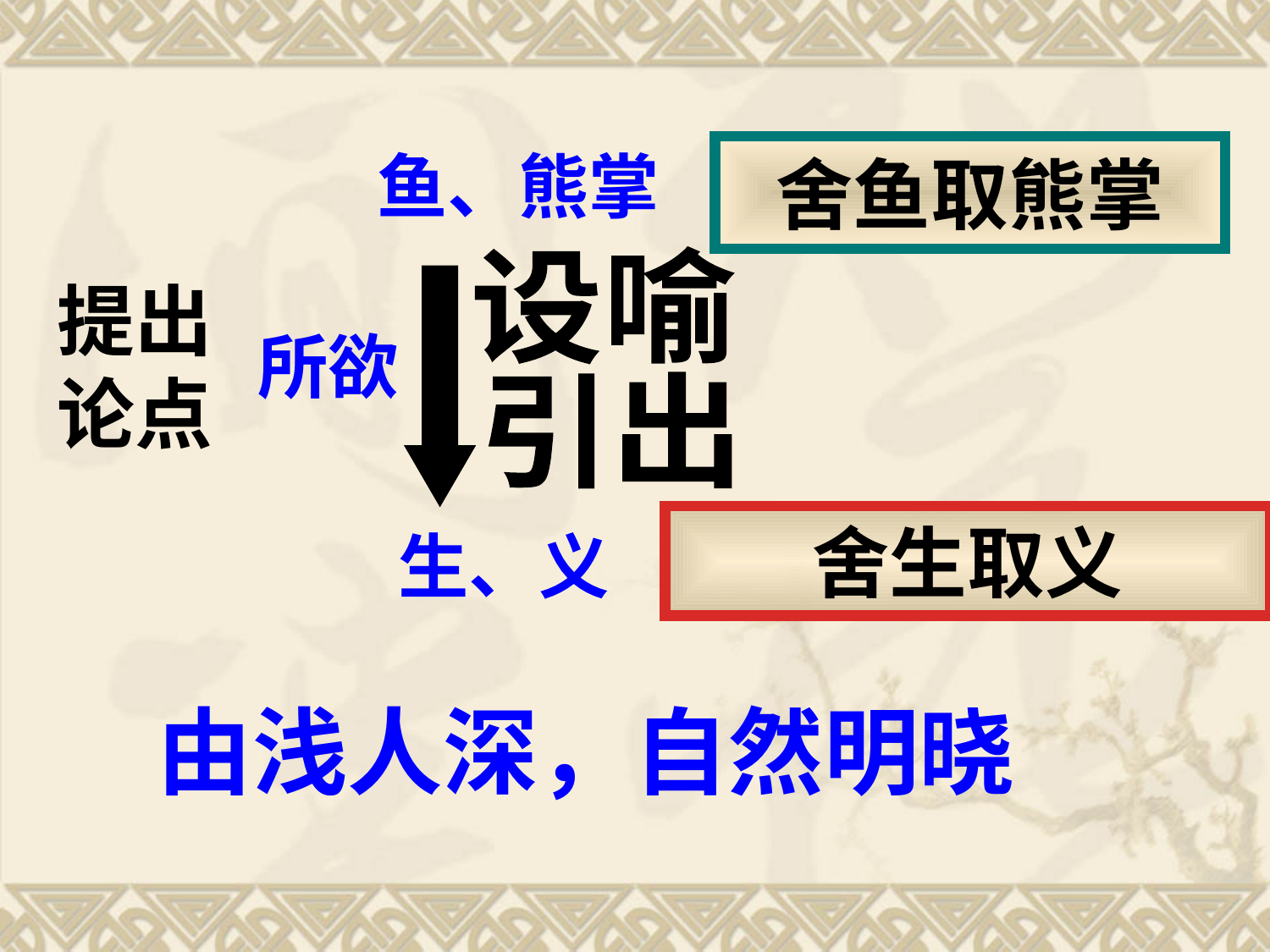

鱼、熊掌
舍鱼取熊掌
设喻
引出

提出
论点
所欲
舍生取义
生、义
由浅人深，自然明晓